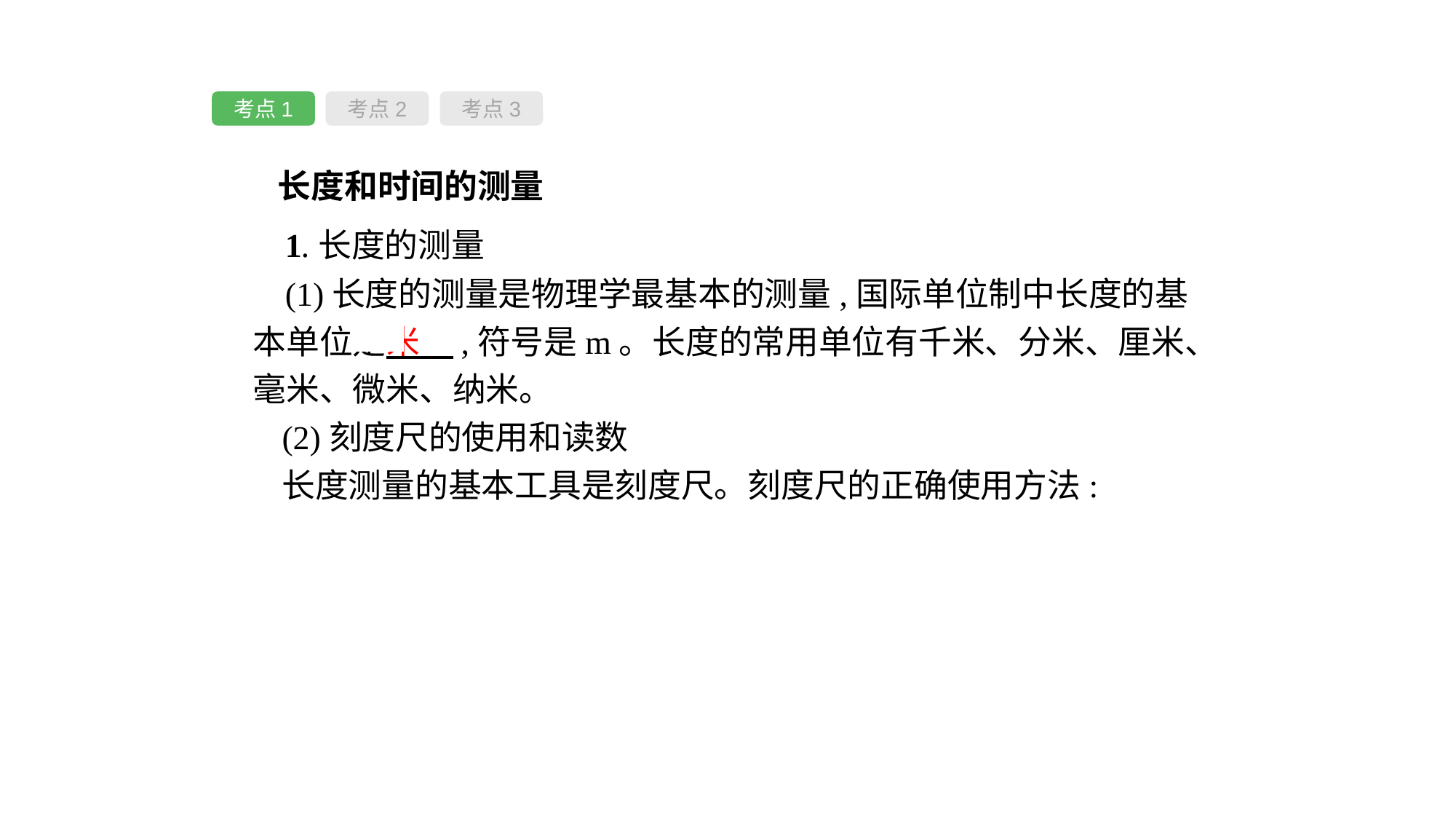

考点1
考点2
考点3
   长度和时间的测量
1.长度的测量
(1)长度的测量是物理学最基本的测量,国际单位制中长度的基本单位是米　,符号是m。长度的常用单位有千米、分米、厘米、毫米、微米、纳米。
(2)刻度尺的使用和读数
长度测量的基本工具是刻度尺。刻度尺的正确使用方法: